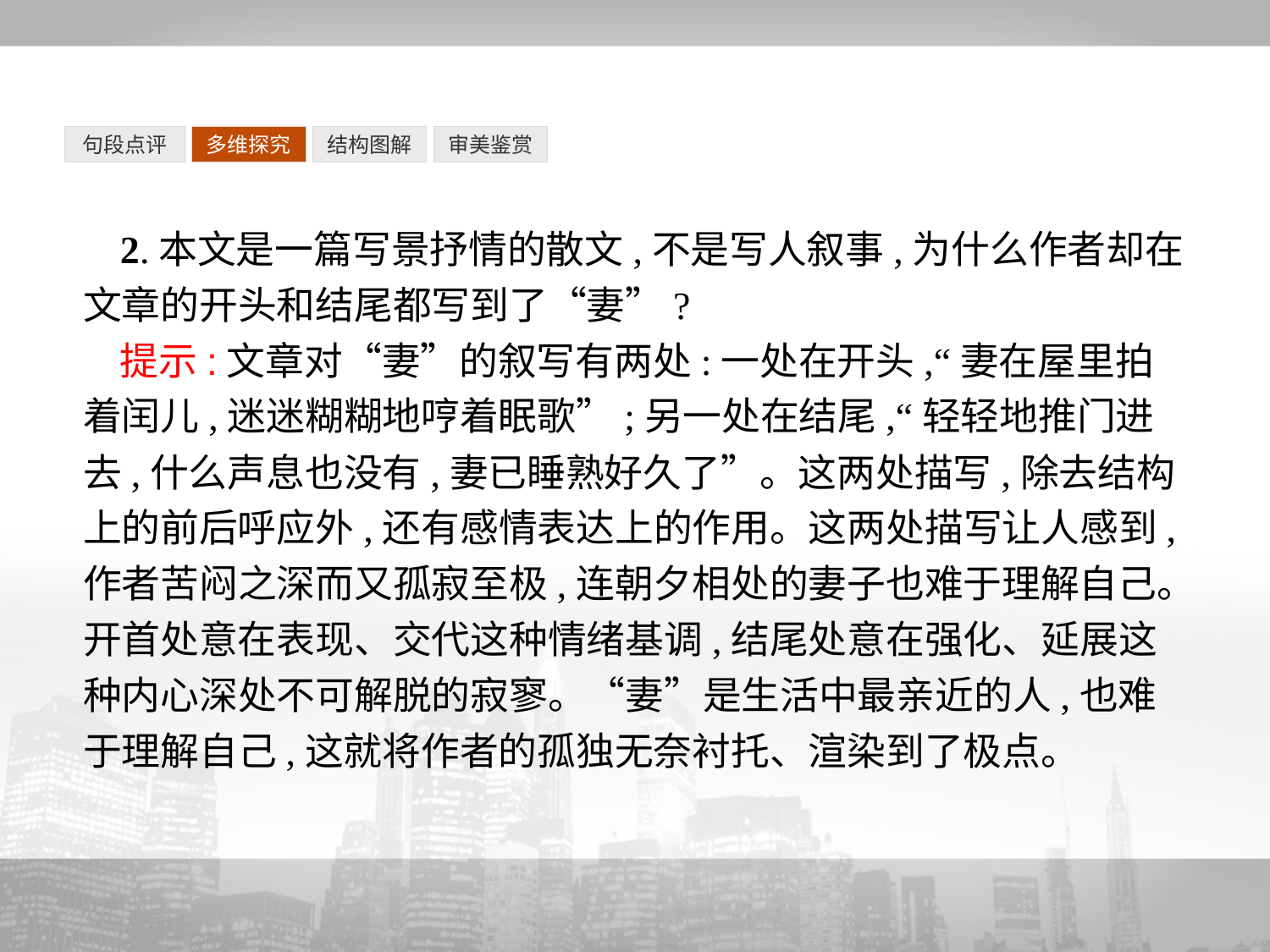

句段点评
多维探究
结构图解
审美鉴赏
2.本文是一篇写景抒情的散文,不是写人叙事,为什么作者却在文章的开头和结尾都写到了“妻”?
提示:文章对“妻”的叙写有两处:一处在开头,“妻在屋里拍着闰儿,迷迷糊糊地哼着眠歌”;另一处在结尾,“轻轻地推门进去,什么声息也没有,妻已睡熟好久了”。这两处描写,除去结构上的前后呼应外,还有感情表达上的作用。这两处描写让人感到,作者苦闷之深而又孤寂至极,连朝夕相处的妻子也难于理解自己。开首处意在表现、交代这种情绪基调,结尾处意在强化、延展这种内心深处不可解脱的寂寥。“妻”是生活中最亲近的人,也难于理解自己,这就将作者的孤独无奈衬托、渲染到了极点。